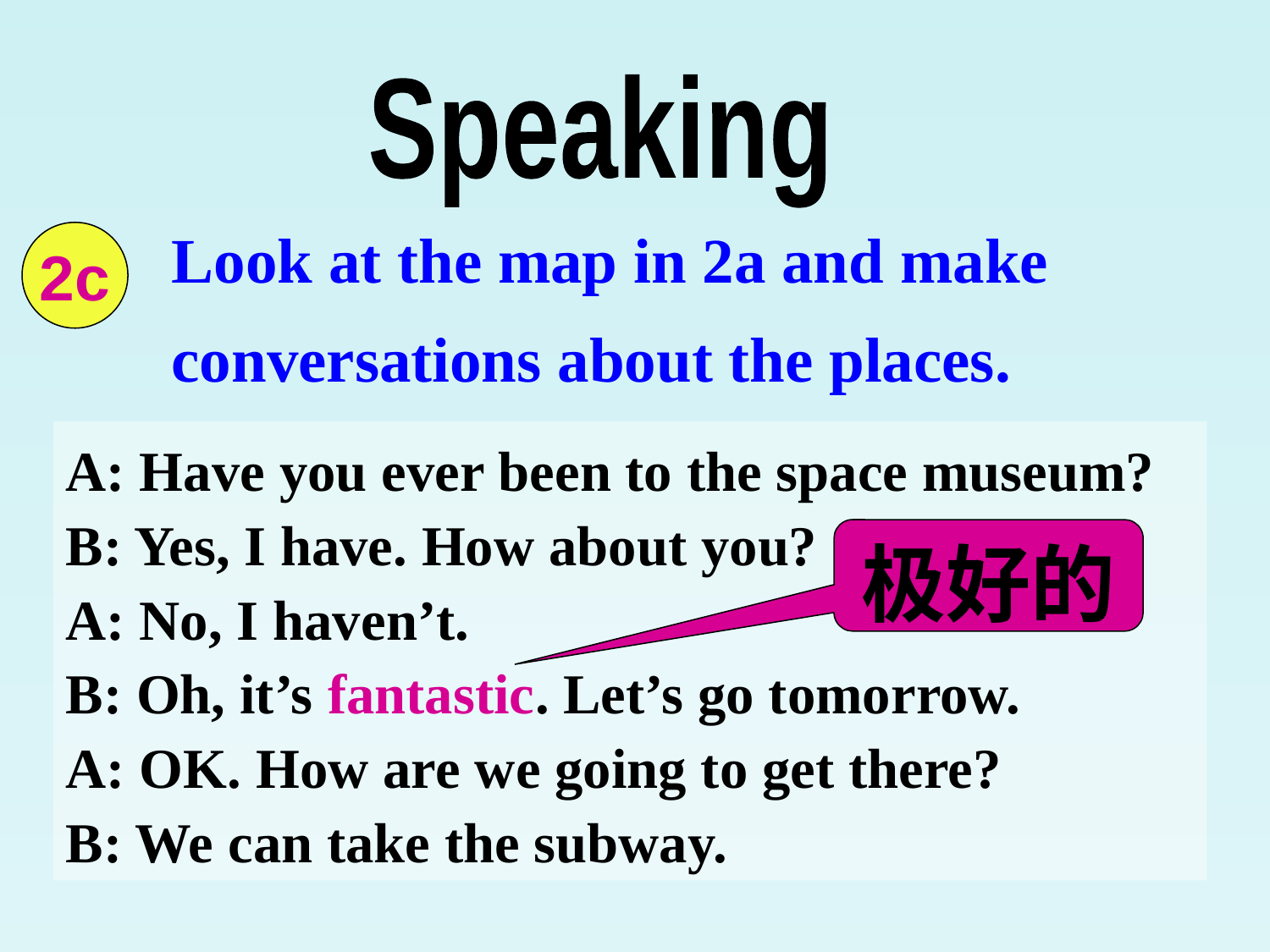

Speaking
Look at the map in 2a and make conversations about the places.
2c
A: Have you ever been to the space museum?
B: Yes, I have. How about you?
A: No, I haven’t.
B: Oh, it’s fantastic. Let’s go tomorrow.
A: OK. How are we going to get there?
B: We can take the subway.
极好的